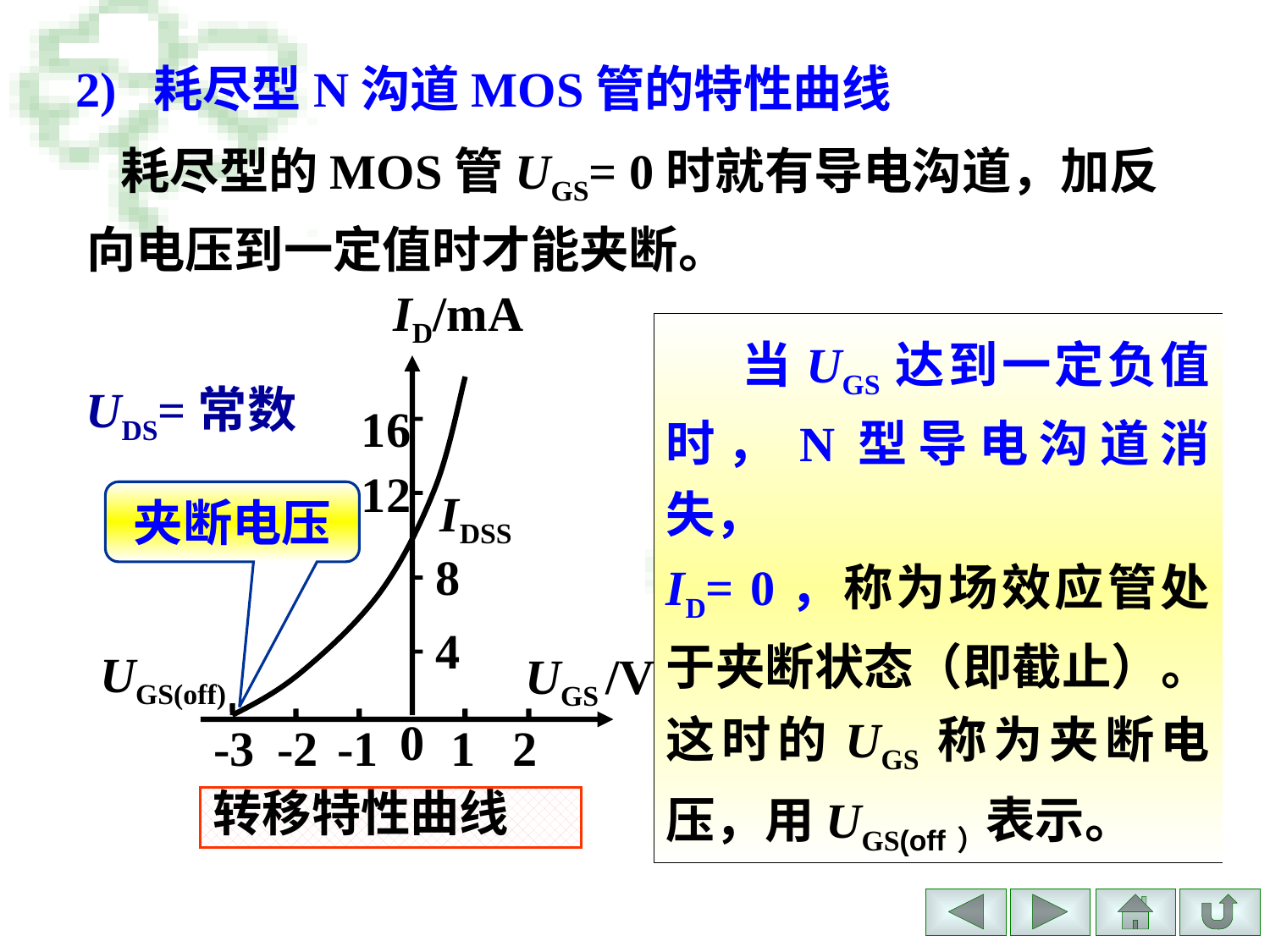

2)  耗尽型N沟道MOS管的特性曲线
  耗尽型的MOS管UGS= 0时就有导电沟道，加反向电压到一定值时才能夹断。
ID/mA

UDS=常数

16

12

8

4
   UGS /V

0

-3
-2
-1
1
2

转移特性曲线
    当UGS达到一定负值时，N型导电沟道消失，
ID= 0，称为场效应管处于夹断状态（即截止）。这时的UGS称为夹断电压，用UGS(off）表示。
IDSS
夹断电压
  UGS(off)